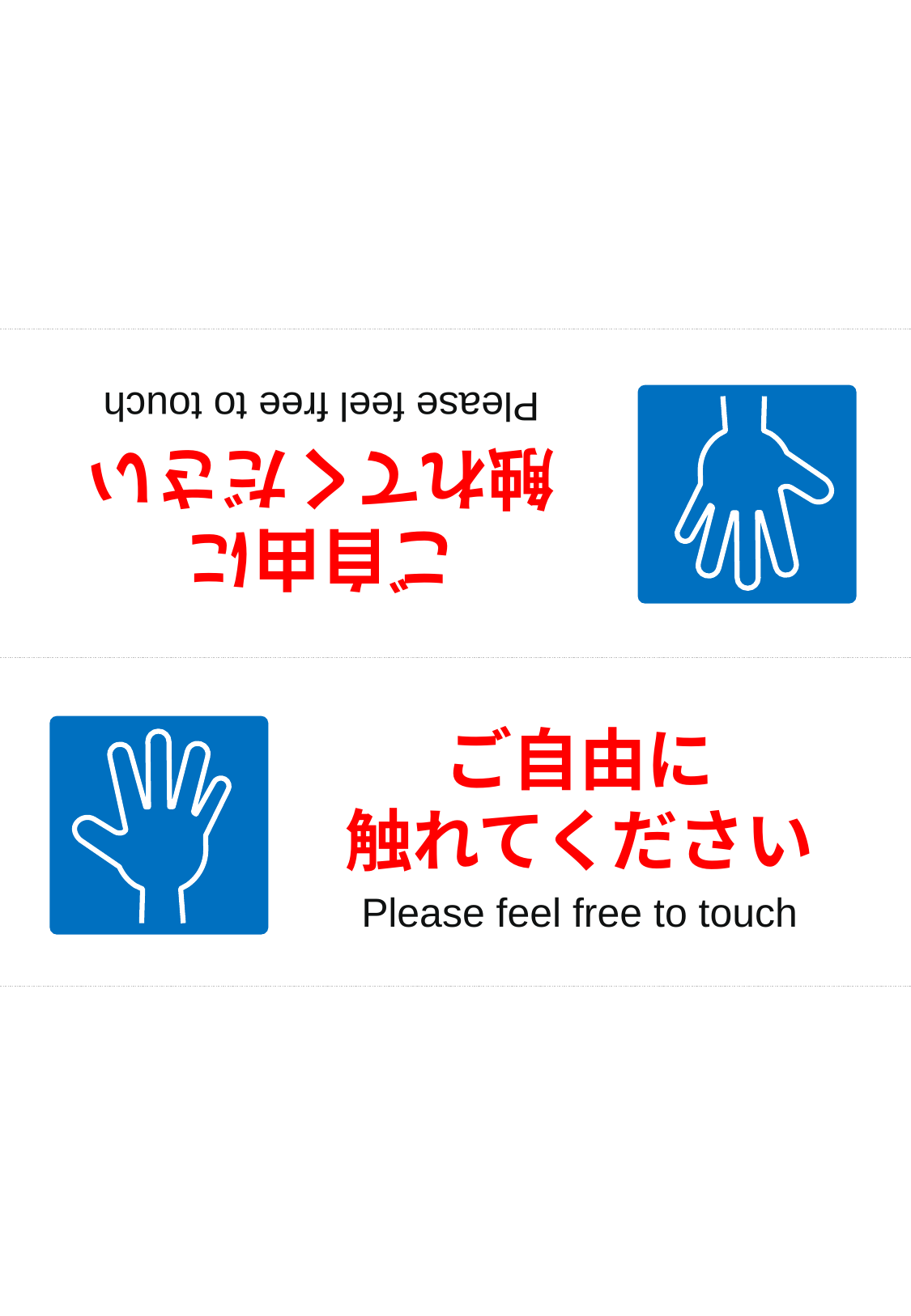

ご自由に
触れてください
Please feel free to touch

ご自由に
触れてください
Please feel free to touch